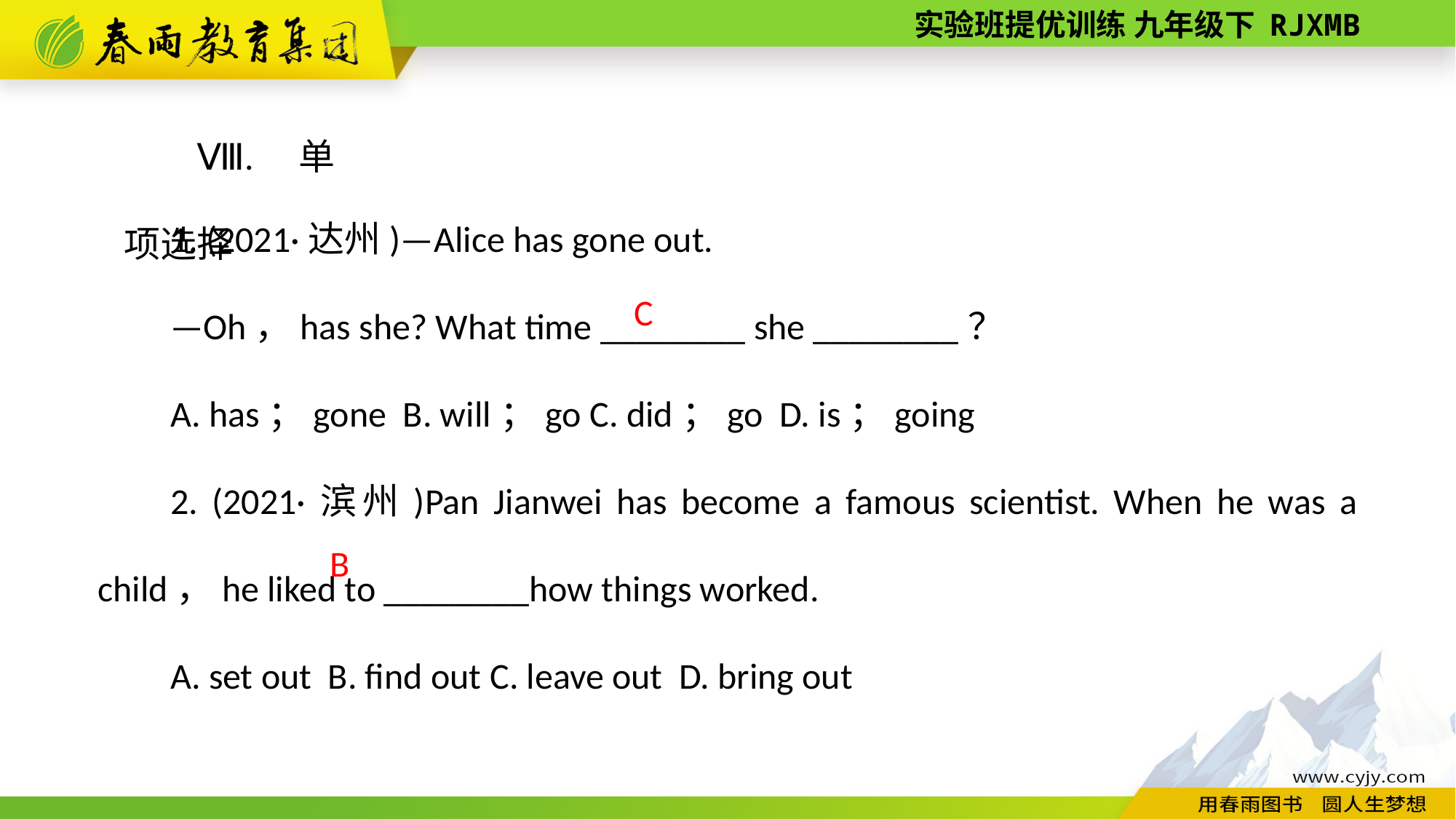

Ⅷ. 单项选择
1. (2021·达州)—Alice has gone out.
—Oh，has she? What time ________ she ________？
A. has；gone  B. will；go  C. did；go  D. is；going
2. (2021·滨州)Pan Jianwei has become a famous scientist. When he was a child，he liked to ________how things worked.
A. set out  B. find out  C. leave out  D. bring out
C
B